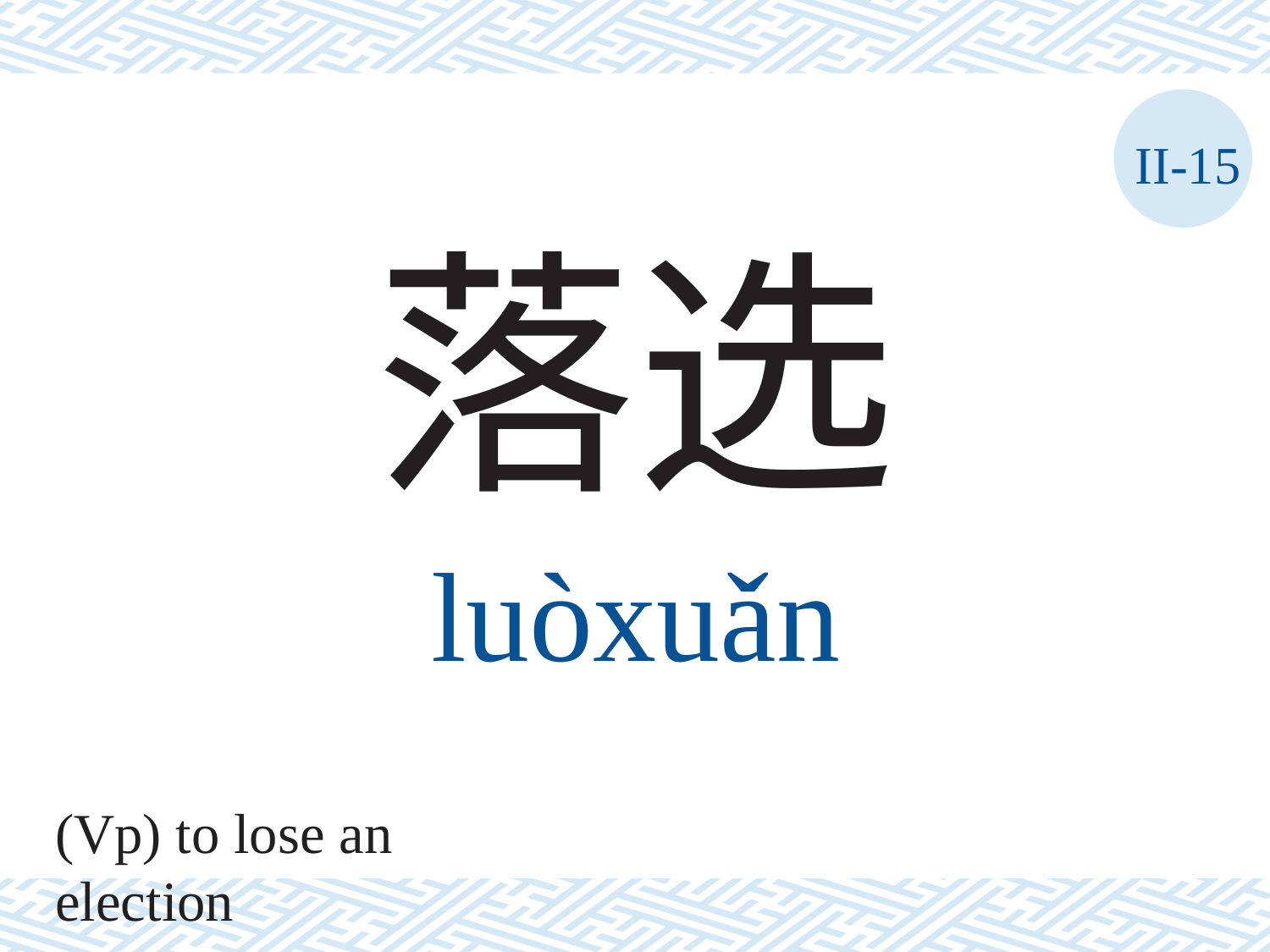

II-15
落选
luòxuǎn
(Vp) to lose an election